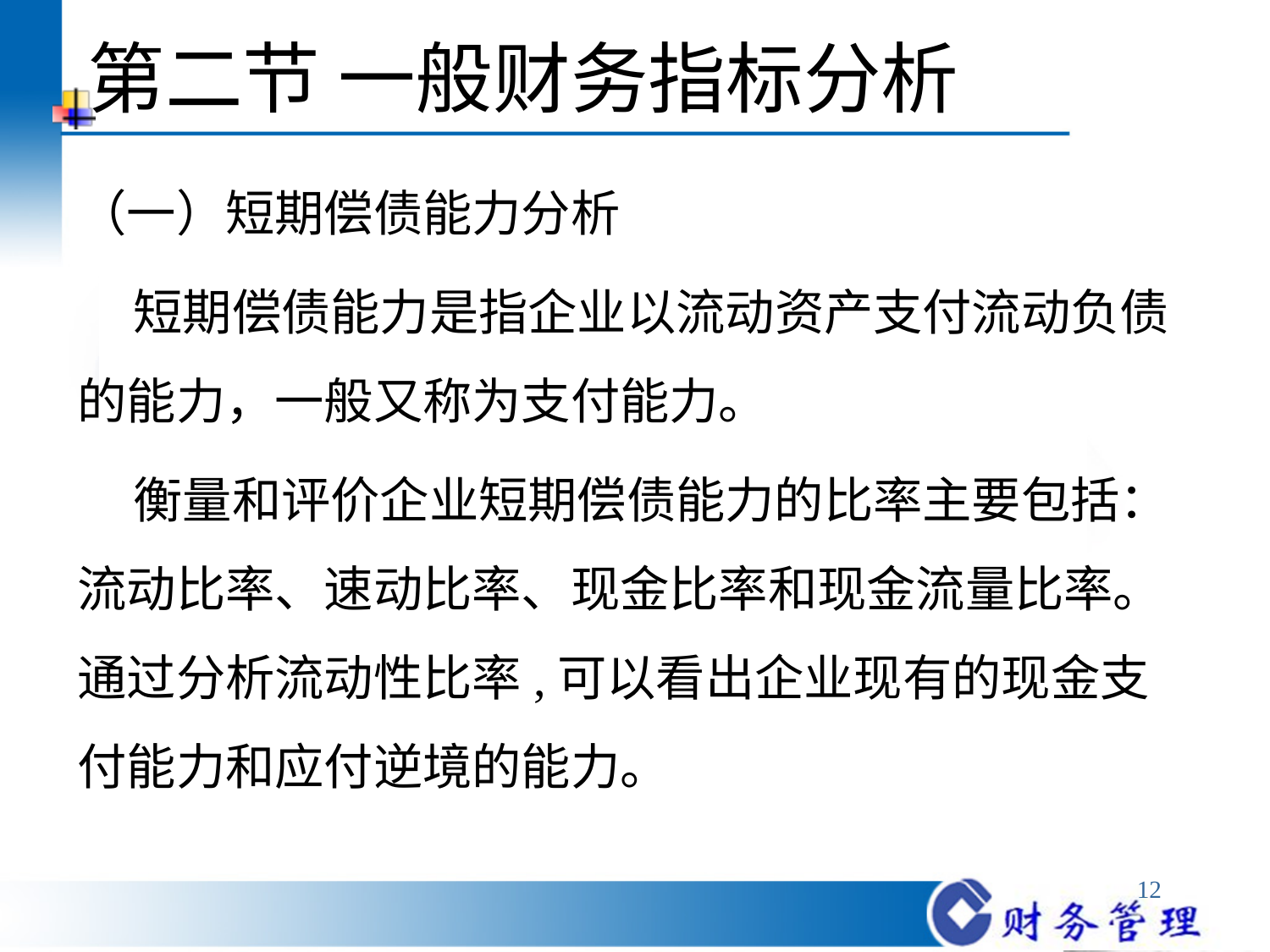

# 第二节 一般财务指标分析
（一）短期偿债能力分析
    短期偿债能力是指企业以流动资产支付流动负债的能力，一般又称为支付能力。
    衡量和评价企业短期偿债能力的比率主要包括：流动比率、速动比率、现金比率和现金流量比率。通过分析流动性比率,可以看出企业现有的现金支付能力和应付逆境的能力。
12